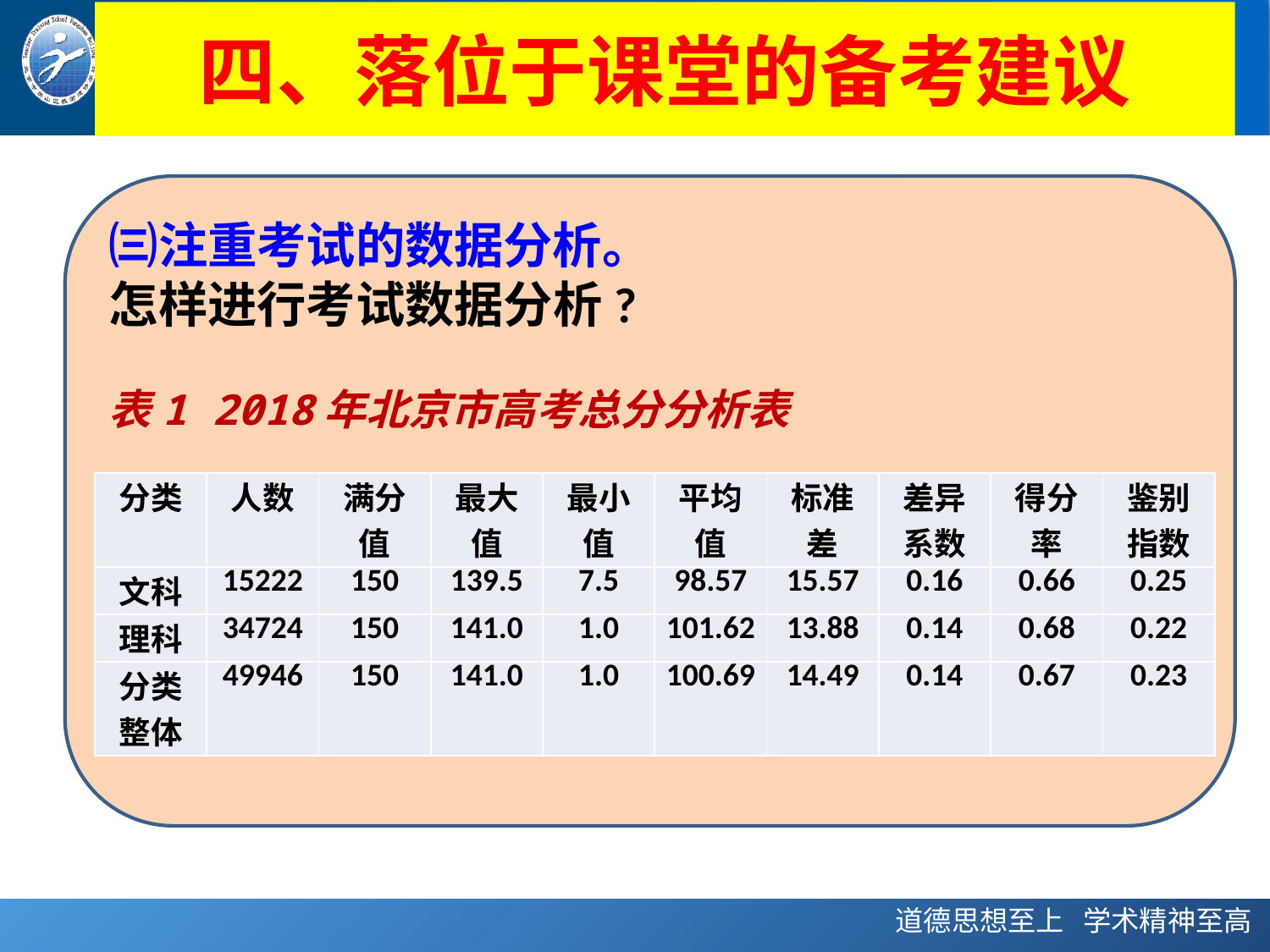

# 四、落位于课堂的备考建议
㈢注重考试的数据分析。
怎样进行考试数据分析?

表1 2018年北京市高考总分分析表

| 分类 | 人数 | 满分值 | 最大值 | 最小值 | 平均值 | 标准差 | 差异系数 | 得分率 | 鉴别指数 |
| --- | --- | --- | --- | --- | --- | --- | --- | --- | --- |
| 文科 | 15222 | 150 | 139.5 | 7.5 | 98.57 | 15.57 | 0.16 | 0.66 | 0.25 |
| 理科 | 34724 | 150 | 141.0 | 1.0 | 101.62 | 13.88 | 0.14 | 0.68 | 0.22 |
| 分类整体 | 49946 | 150 | 141.0 | 1.0 | 100.69 | 14.49 | 0.14 | 0.67 | 0.23 |